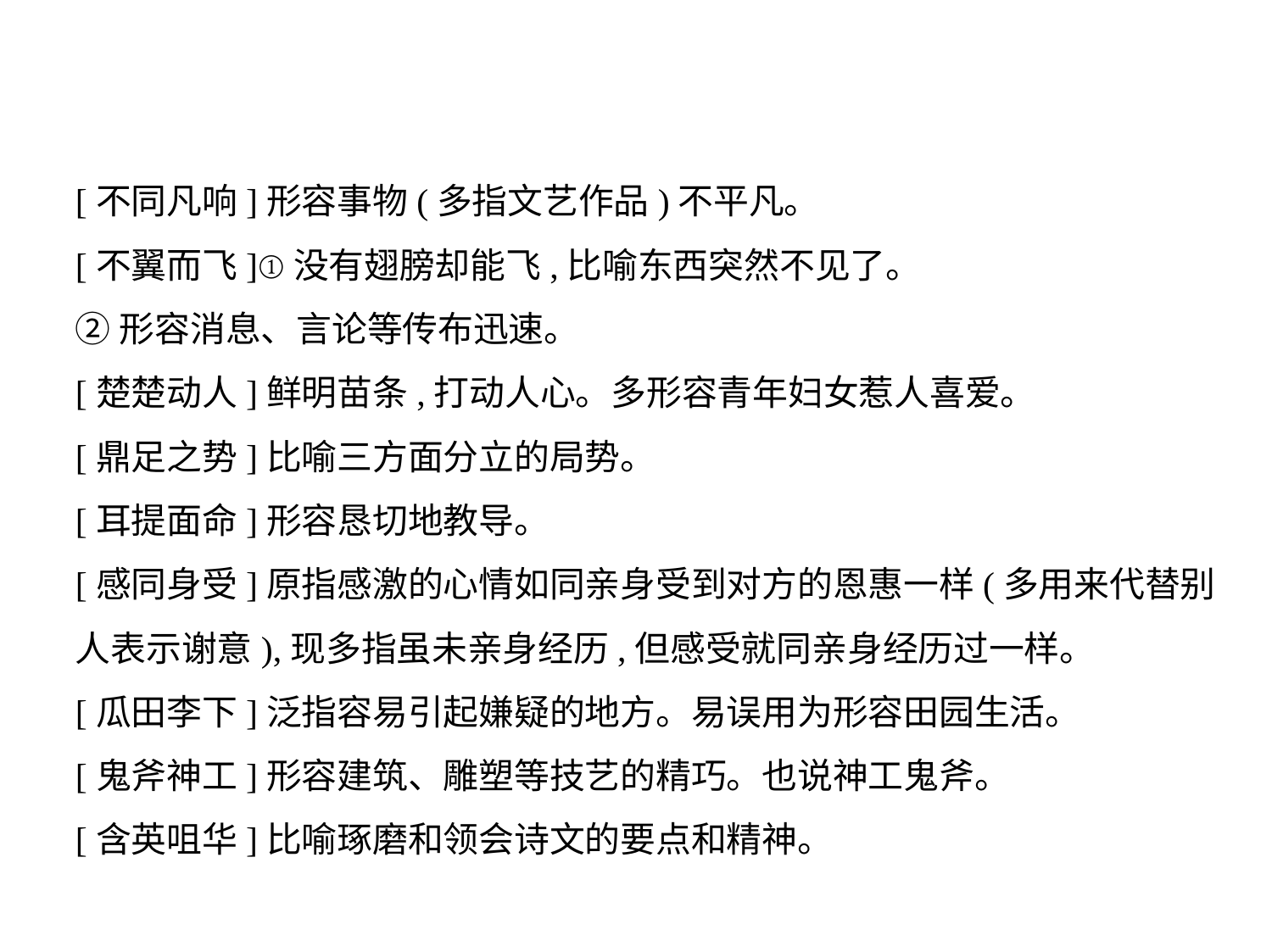

[不同凡响]形容事物(多指文艺作品)不平凡。
[不翼而飞]①没有翅膀却能飞,比喻东西突然不见了。
②形容消息、言论等传布迅速。
[楚楚动人]鲜明苗条,打动人心。多形容青年妇女惹人喜爱。
[鼎足之势]比喻三方面分立的局势。
[耳提面命]形容恳切地教导。
[感同身受]原指感激的心情如同亲身受到对方的恩惠一样(多用来代替别
人表示谢意),现多指虽未亲身经历,但感受就同亲身经历过一样。
[瓜田李下]泛指容易引起嫌疑的地方。易误用为形容田园生活。
[鬼斧神工]形容建筑、雕塑等技艺的精巧。也说神工鬼斧。
[含英咀华]比喻琢磨和领会诗文的要点和精神。